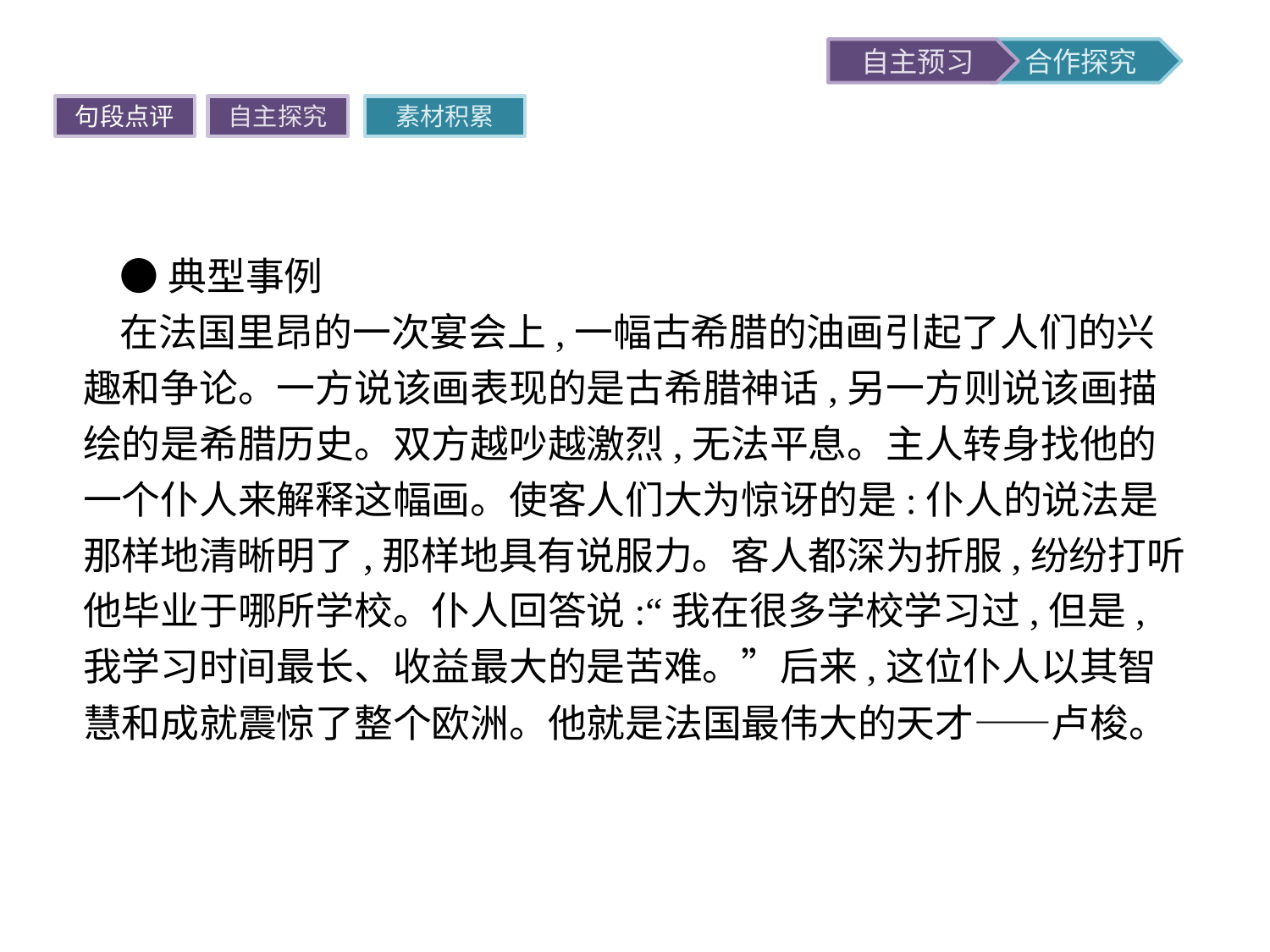

句段点评
自主探究
素材积累
●典型事例
在法国里昂的一次宴会上,一幅古希腊的油画引起了人们的兴趣和争论。一方说该画表现的是古希腊神话,另一方则说该画描绘的是希腊历史。双方越吵越激烈,无法平息。主人转身找他的一个仆人来解释这幅画。使客人们大为惊讶的是:仆人的说法是那样地清晰明了,那样地具有说服力。客人都深为折服,纷纷打听他毕业于哪所学校。仆人回答说:“我在很多学校学习过,但是,我学习时间最长、收益最大的是苦难。”后来,这位仆人以其智慧和成就震惊了整个欧洲。他就是法国最伟大的天才——卢梭。